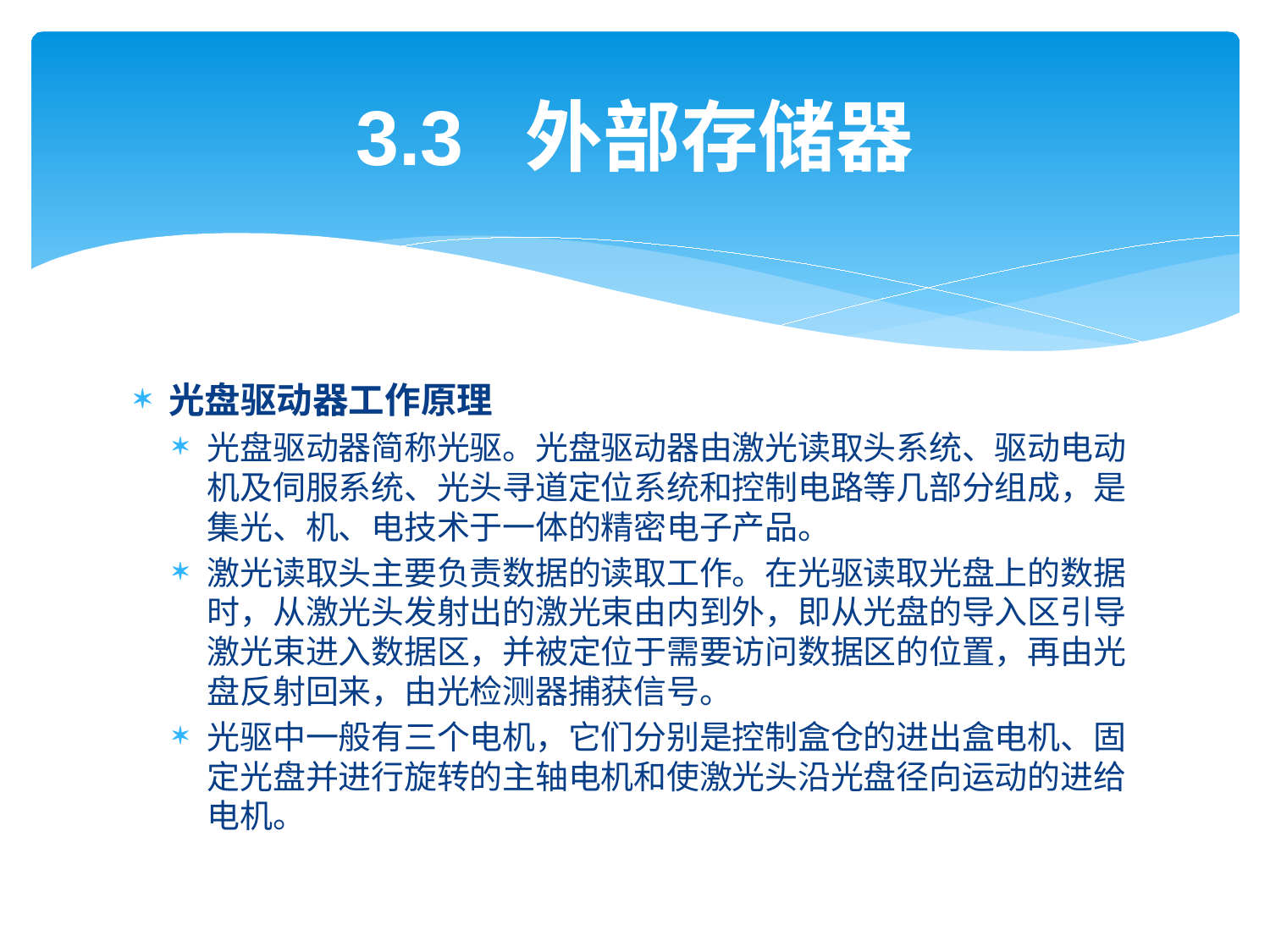

# 3.3  外部存储器
光盘驱动器工作原理
光盘驱动器简称光驱。光盘驱动器由激光读取头系统、驱动电动机及伺服系统、光头寻道定位系统和控制电路等几部分组成，是集光、机、电技术于一体的精密电子产品。
激光读取头主要负责数据的读取工作。在光驱读取光盘上的数据时，从激光头发射出的激光束由内到外，即从光盘的导入区引导激光束进入数据区，并被定位于需要访问数据区的位置，再由光盘反射回来，由光检测器捕获信号。
光驱中一般有三个电机，它们分别是控制盒仓的进出盒电机、固定光盘并进行旋转的主轴电机和使激光头沿光盘径向运动的进给电机。